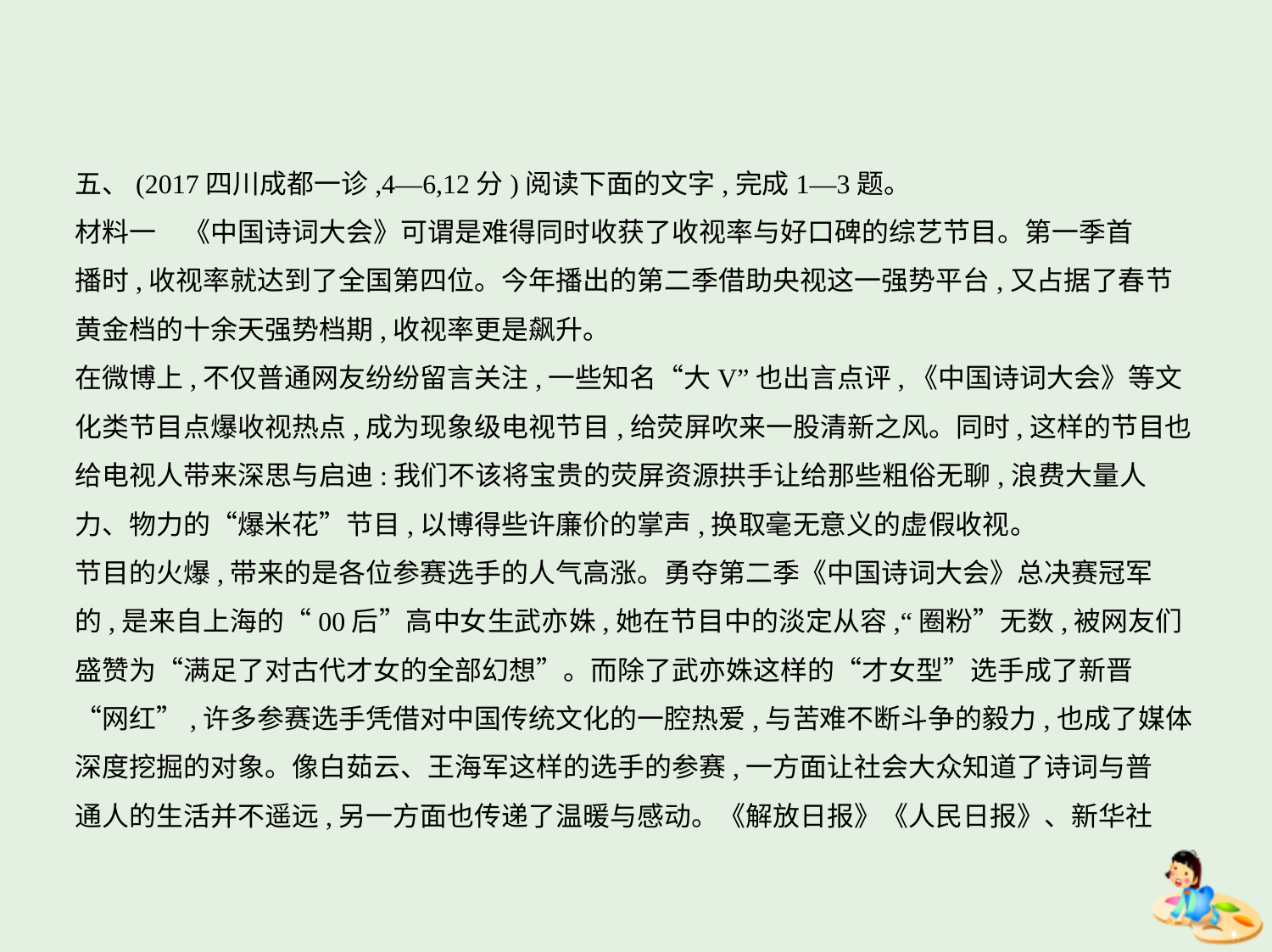

五、(2017四川成都一诊,4—6,12分)阅读下面的文字,完成1—3题。
材料一　《中国诗词大会》可谓是难得同时收获了收视率与好口碑的综艺节目。第一季首
播时,收视率就达到了全国第四位。今年播出的第二季借助央视这一强势平台,又占据了春节
黄金档的十余天强势档期,收视率更是飙升。
在微博上,不仅普通网友纷纷留言关注,一些知名“大V”也出言点评,《中国诗词大会》等文
化类节目点爆收视热点,成为现象级电视节目,给荧屏吹来一股清新之风。同时,这样的节目也
给电视人带来深思与启迪:我们不该将宝贵的荧屏资源拱手让给那些粗俗无聊,浪费大量人
力、物力的“爆米花”节目,以博得些许廉价的掌声,换取毫无意义的虚假收视。
节目的火爆,带来的是各位参赛选手的人气高涨。勇夺第二季《中国诗词大会》总决赛冠军
的,是来自上海的“00后”高中女生武亦姝,她在节目中的淡定从容,“圈粉”无数,被网友们
盛赞为“满足了对古代才女的全部幻想”。而除了武亦姝这样的“才女型”选手成了新晋
“网红”,许多参赛选手凭借对中国传统文化的一腔热爱,与苦难不断斗争的毅力,也成了媒体
深度挖掘的对象。像白茹云、王海军这样的选手的参赛,一方面让社会大众知道了诗词与普
通人的生活并不遥远,另一方面也传递了温暖与感动。《解放日报》《人民日报》、新华社